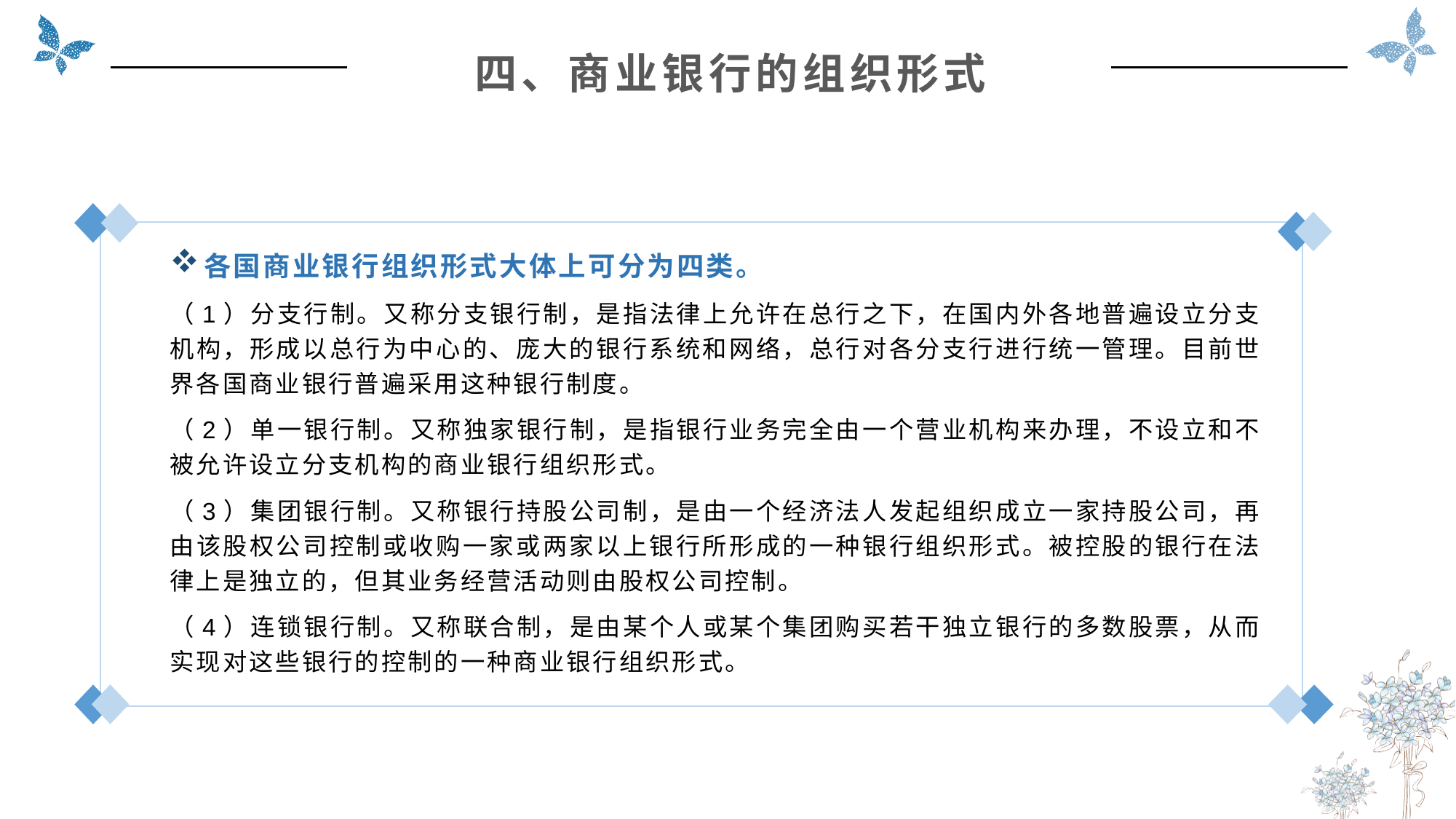

四、商业银行的组织形式

各国商业银行组织形式大体上可分为四类。
（1）分支行制。又称分支银行制，是指法律上允许在总行之下，在国内外各地普遍设立分支机构，形成以总行为中心的、庞大的银行系统和网络，总行对各分支行进行统一管理。目前世界各国商业银行普遍采用这种银行制度。
（2）单一银行制。又称独家银行制，是指银行业务完全由一个营业机构来办理，不设立和不被允许设立分支机构的商业银行组织形式。
（3）集团银行制。又称银行持股公司制，是由一个经济法人发起组织成立一家持股公司，再由该股权公司控制或收购一家或两家以上银行所形成的一种银行组织形式。被控股的银行在法律上是独立的，但其业务经营活动则由股权公司控制。
（4）连锁银行制。又称联合制，是由某个人或某个集团购买若干独立银行的多数股票，从而实现对这些银行的控制的一种商业银行组织形式。